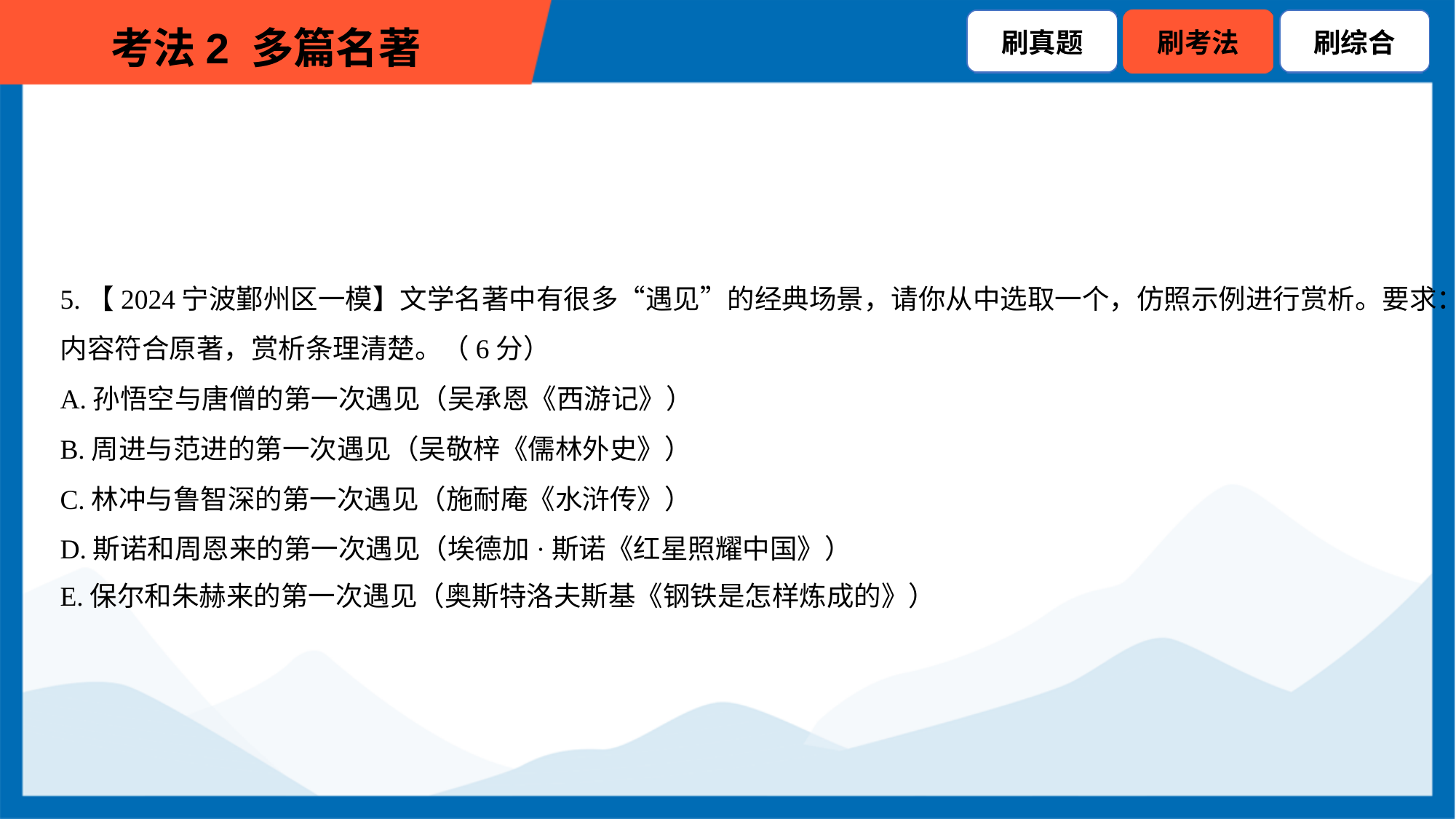

5.【2024宁波鄞州区一模】文学名著中有很多“遇见”的经典场景，请你从中选取一个，仿照示例进行赏析。要求：
内容符合原著，赏析条理清楚。（6分）
A.孙悟空与唐僧的第一次遇见（吴承恩《西游记》）
B.周进与范进的第一次遇见（吴敬梓《儒林外史》）
C.林冲与鲁智深的第一次遇见（施耐庵《水浒传》）
D.斯诺和周恩来的第一次遇见（埃德加·斯诺《红星照耀中国》）
E.保尔和朱赫来的第一次遇见（奥斯特洛夫斯基《钢铁是怎样炼成的》）